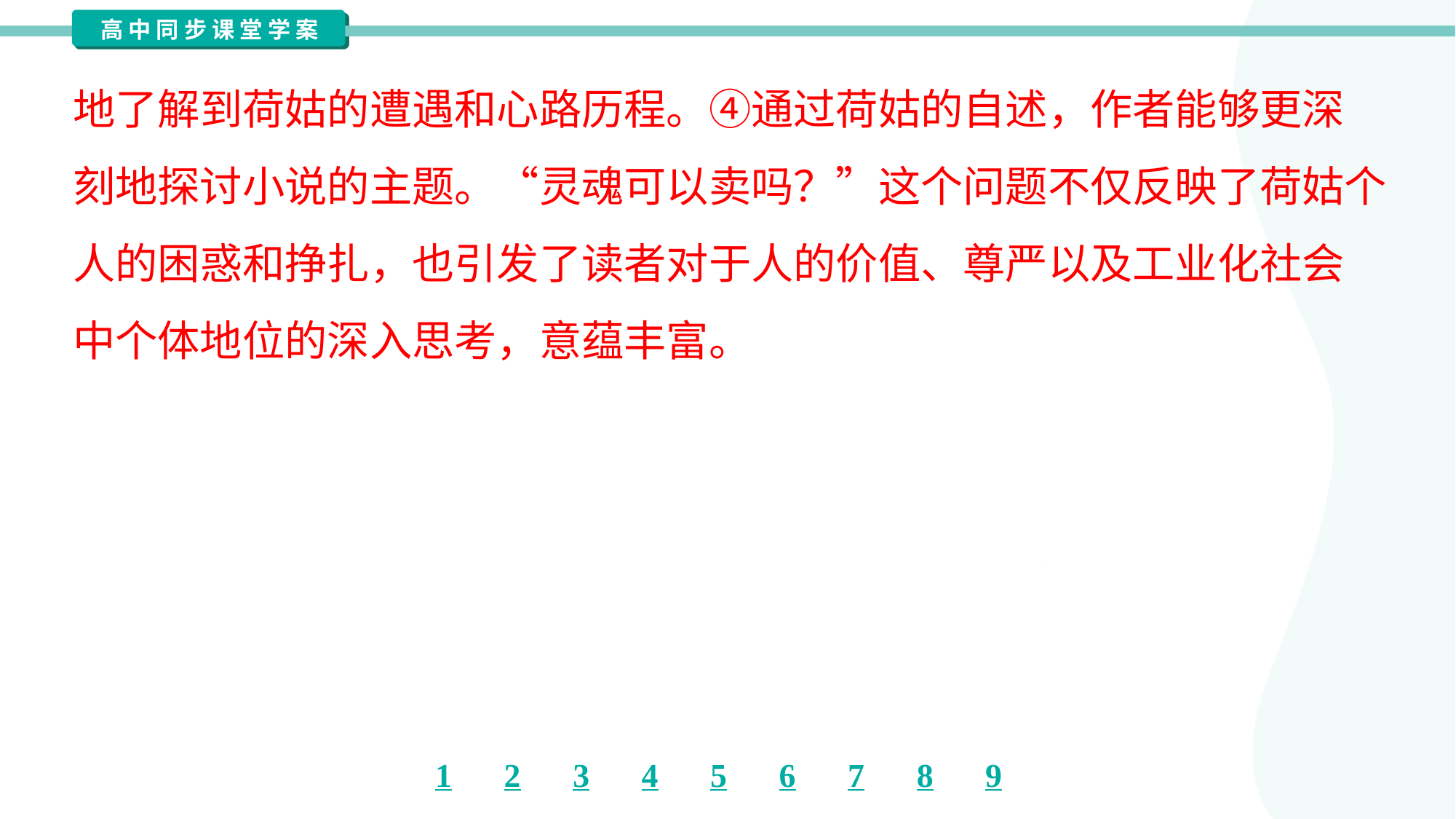

地了解到荷姑的遭遇和心路历程。④通过荷姑的自述，作者能够更深
刻地探讨小说的主题。“灵魂可以卖吗？”这个问题不仅反映了荷姑个
人的困惑和挣扎，也引发了读者对于人的价值、尊严以及工业化社会
中个体地位的深入思考，意蕴丰富。